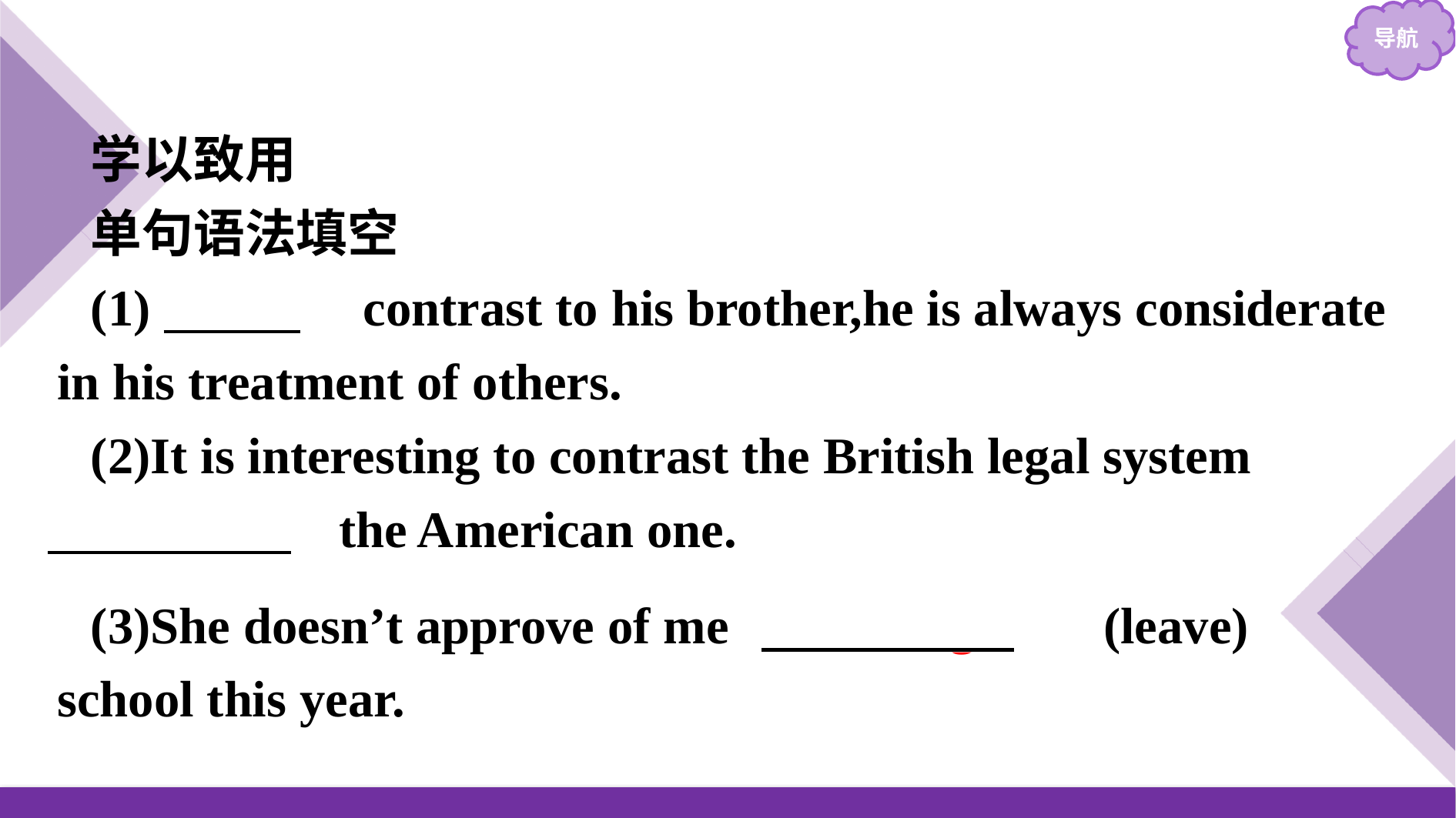

学以致用
单句语法填空
(1)　In　 contrast to his brother,he is always considerate in his treatment of others.
(2)It is interesting to contrast the British legal system 　and/with　 the American one.

(3)She doesn’t approve of me 　leaving　　(leave) school this year.